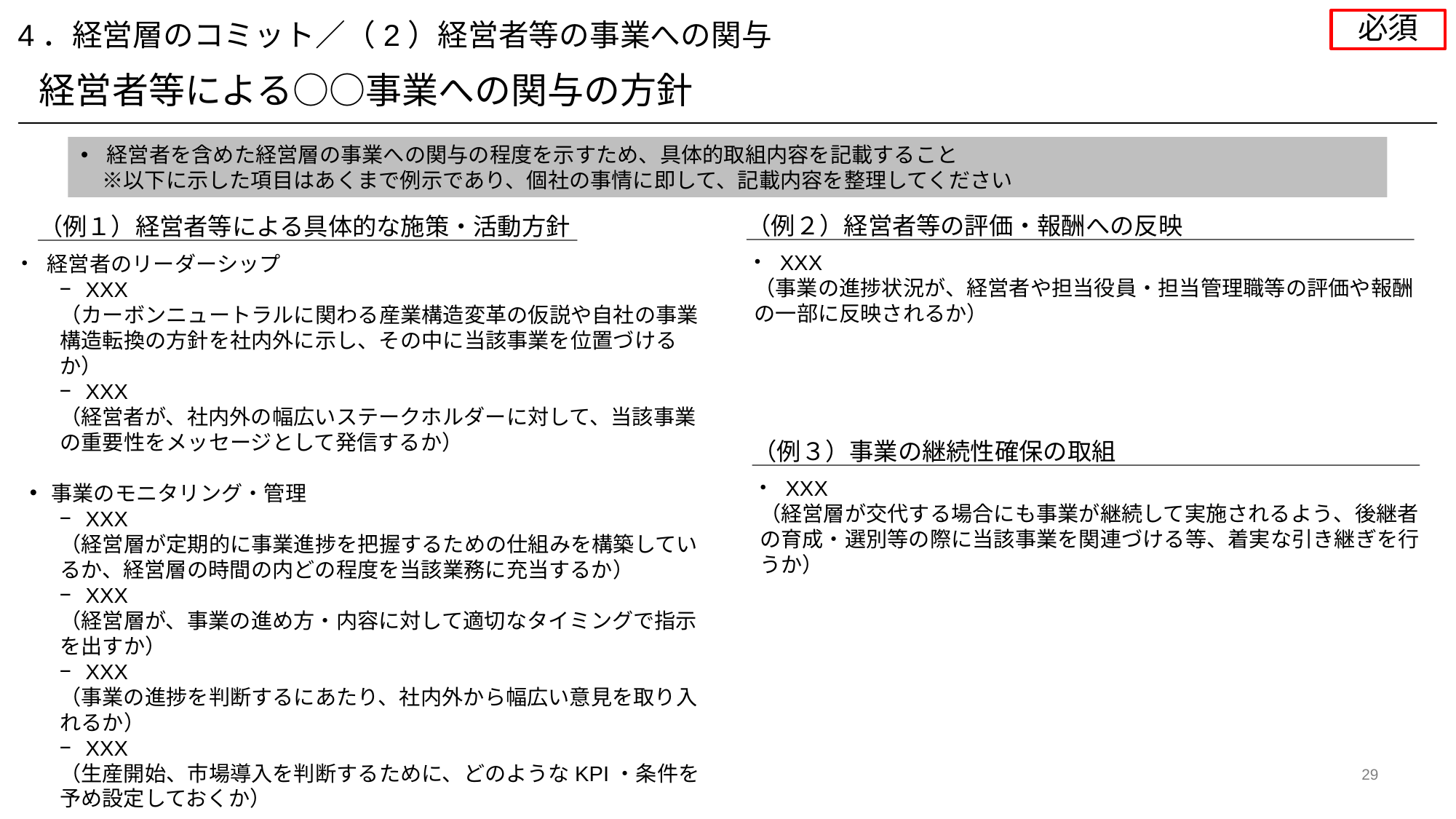

必須
4．経営層のコミット／（2）経営者等の事業への関与
経営者等による○○事業への関与の方針
経営者を含めた経営層の事業への関与の程度を示すため、具体的取組内容を記載すること
　※以下に示した項目はあくまで例示であり、個社の事情に即して、記載内容を整理してください
（例２）経営者等の評価・報酬への反映
（例１）経営者等による具体的な施策・活動方針
XXX
（事業の進捗状況が、経営者や担当役員・担当管理職等の評価や報酬の一部に反映されるか）
経営者のリーダーシップ
XXX
（カーボンニュートラルに関わる産業構造変革の仮説や自社の事業構造転換の方針を社内外に示し、その中に当該事業を位置づけるか）
XXX
（経営者が、社内外の幅広いステークホルダーに対して、当該事業の重要性をメッセージとして発信するか）

事業のモニタリング・管理
XXX
（経営層が定期的に事業進捗を把握するための仕組みを構築しているか、経営層の時間の内どの程度を当該業務に充当するか）
XXX
（経営層が、事業の進め方・内容に対して適切なタイミングで指示を出すか）
XXX
（事業の進捗を判断するにあたり、社内外から幅広い意見を取り入れるか）
XXX
（生産開始、市場導入を判断するために、どのようなKPI・条件を予め設定しておくか）
（例３）事業の継続性確保の取組
XXX
（経営層が交代する場合にも事業が継続して実施されるよう、後継者の育成・選別等の際に当該事業を関連づける等、着実な引き継ぎを行うか）